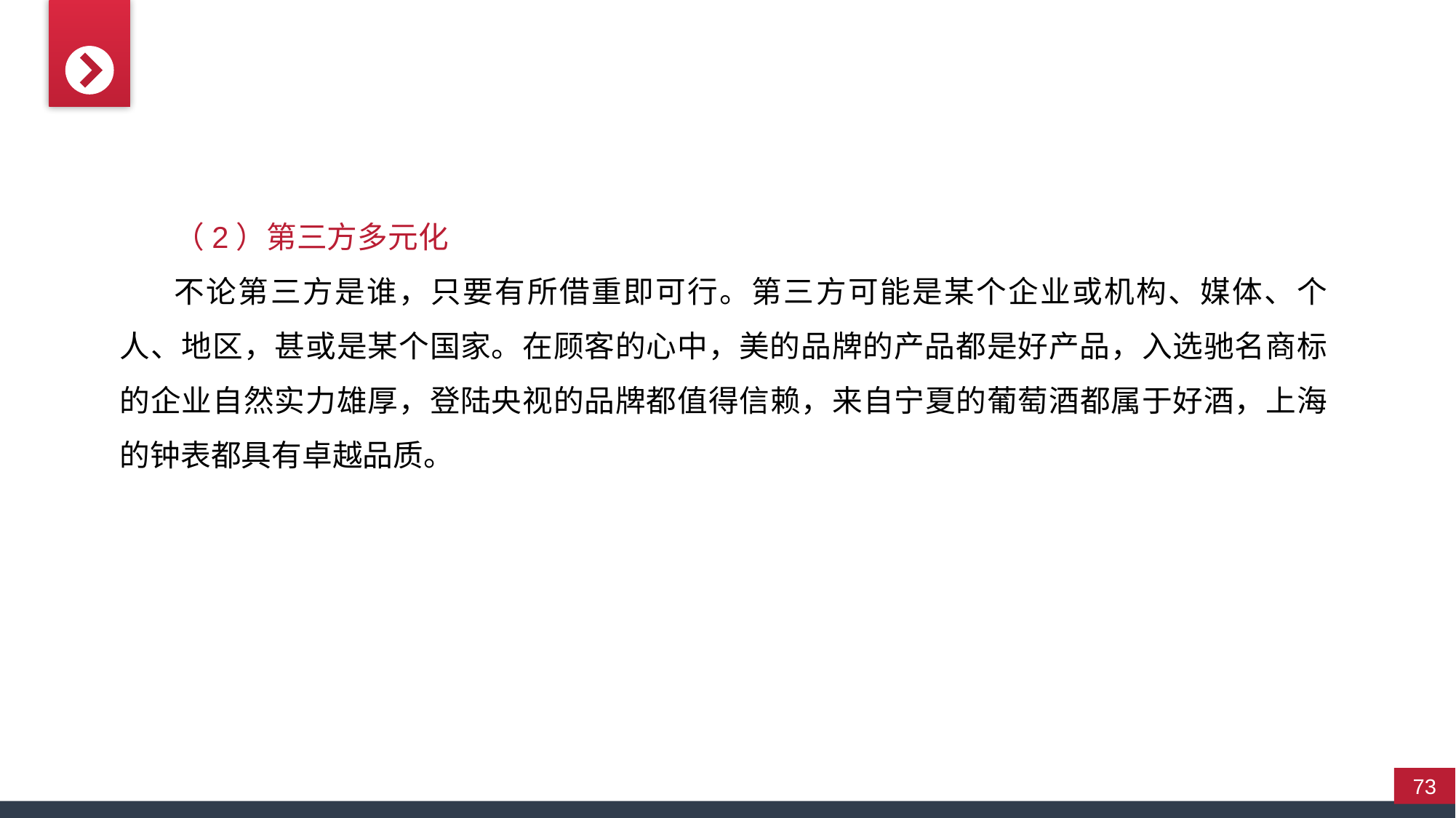

（2）第三方多元化
不论第三方是谁，只要有所借重即可行。第三方可能是某个企业或机构、媒体、个人、地区，甚或是某个国家。在顾客的心中，美的品牌的产品都是好产品，入选驰名商标的企业自然实力雄厚，登陆央视的品牌都值得信赖，来自宁夏的葡萄酒都属于好酒，上海的钟表都具有卓越品质。